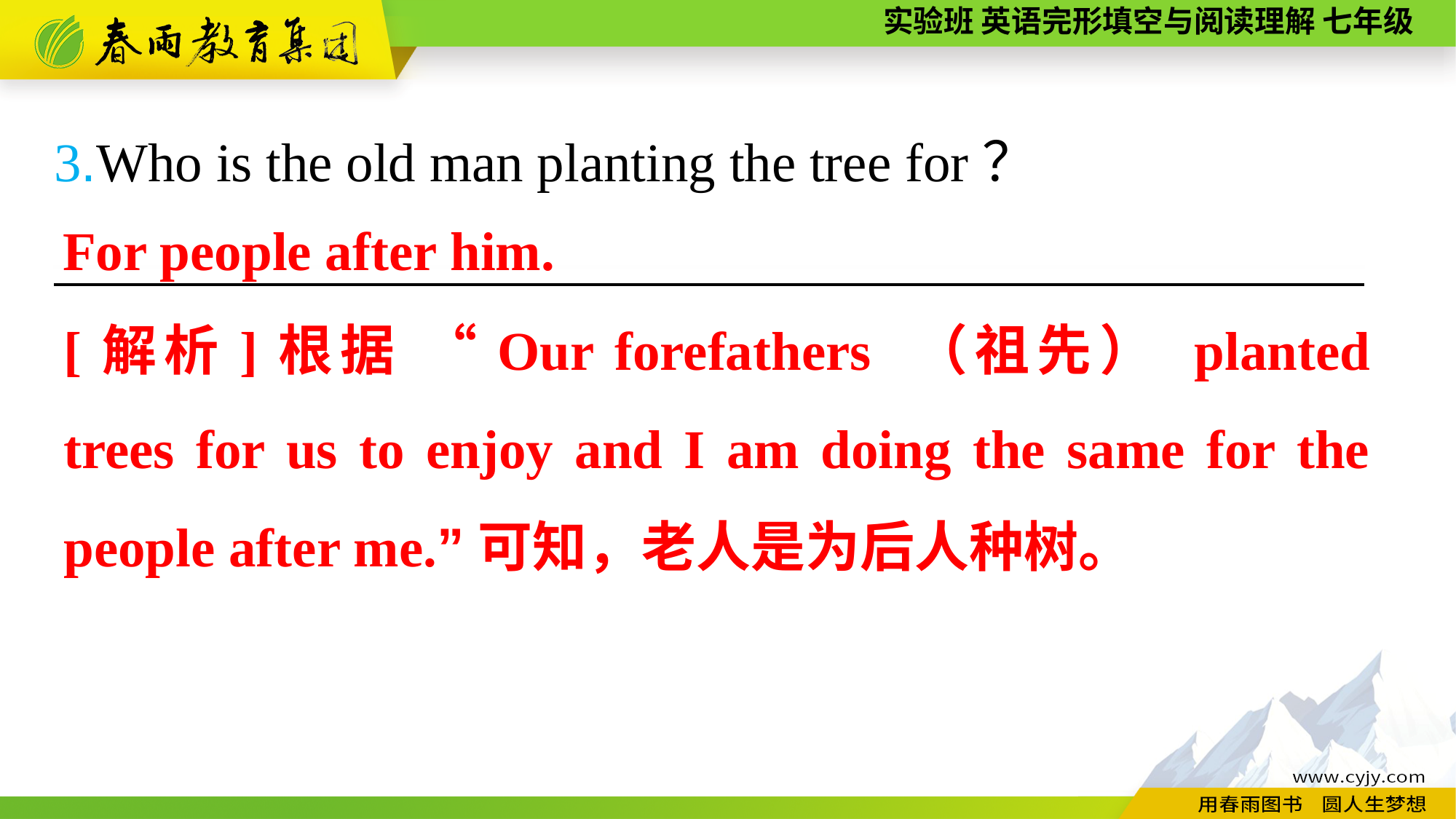

3.Who is the old man planting the tree for？
————————————————————————
For people after him.
[解析]根据 “Our forefathers （祖先） planted trees for us to enjoy and I am doing the same for the people after me.”可知，老人是为后人种树。